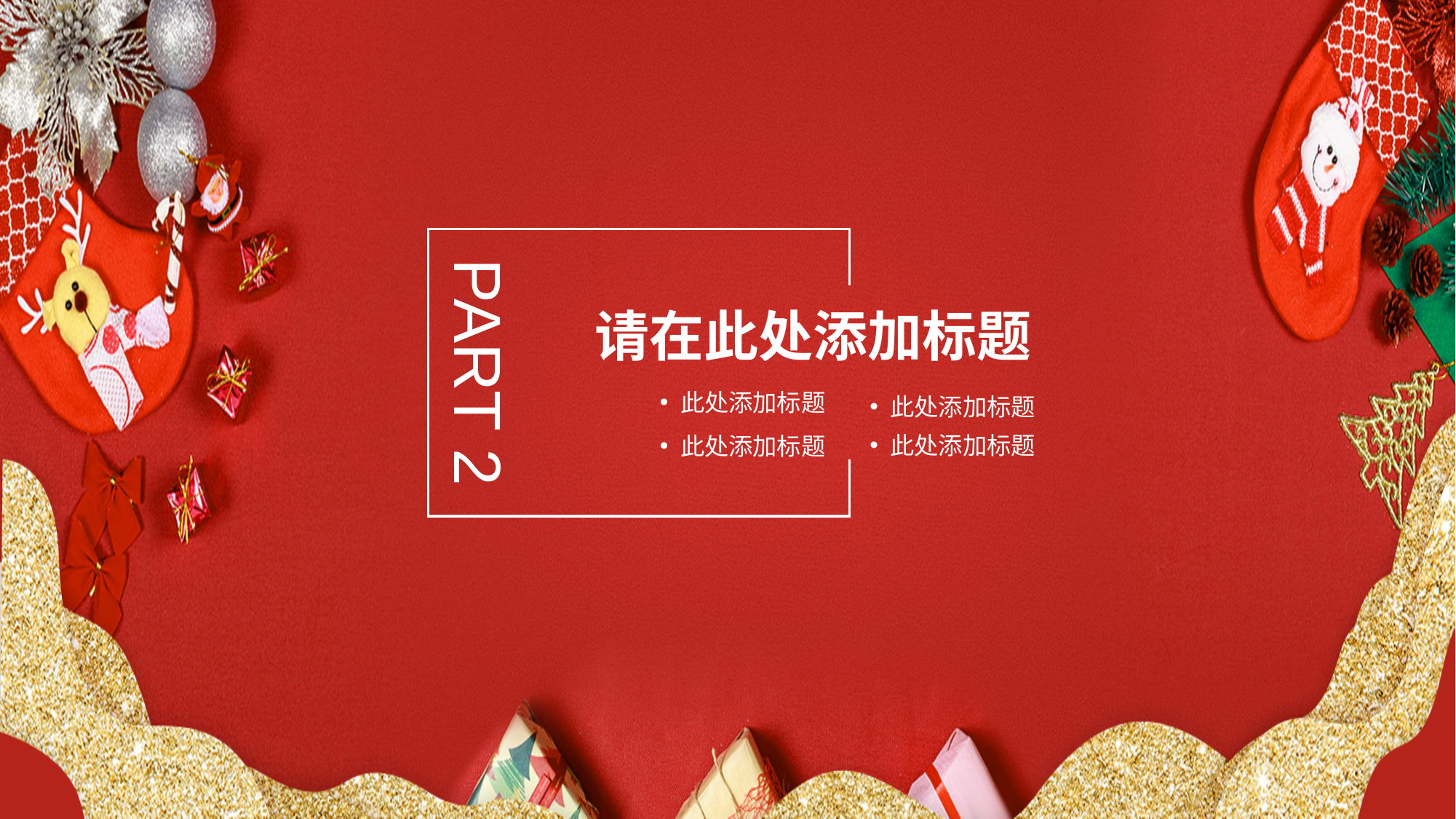

PART 2
请在此处添加标题
此处添加标题
此处添加标题
此处添加标题
此处添加标题